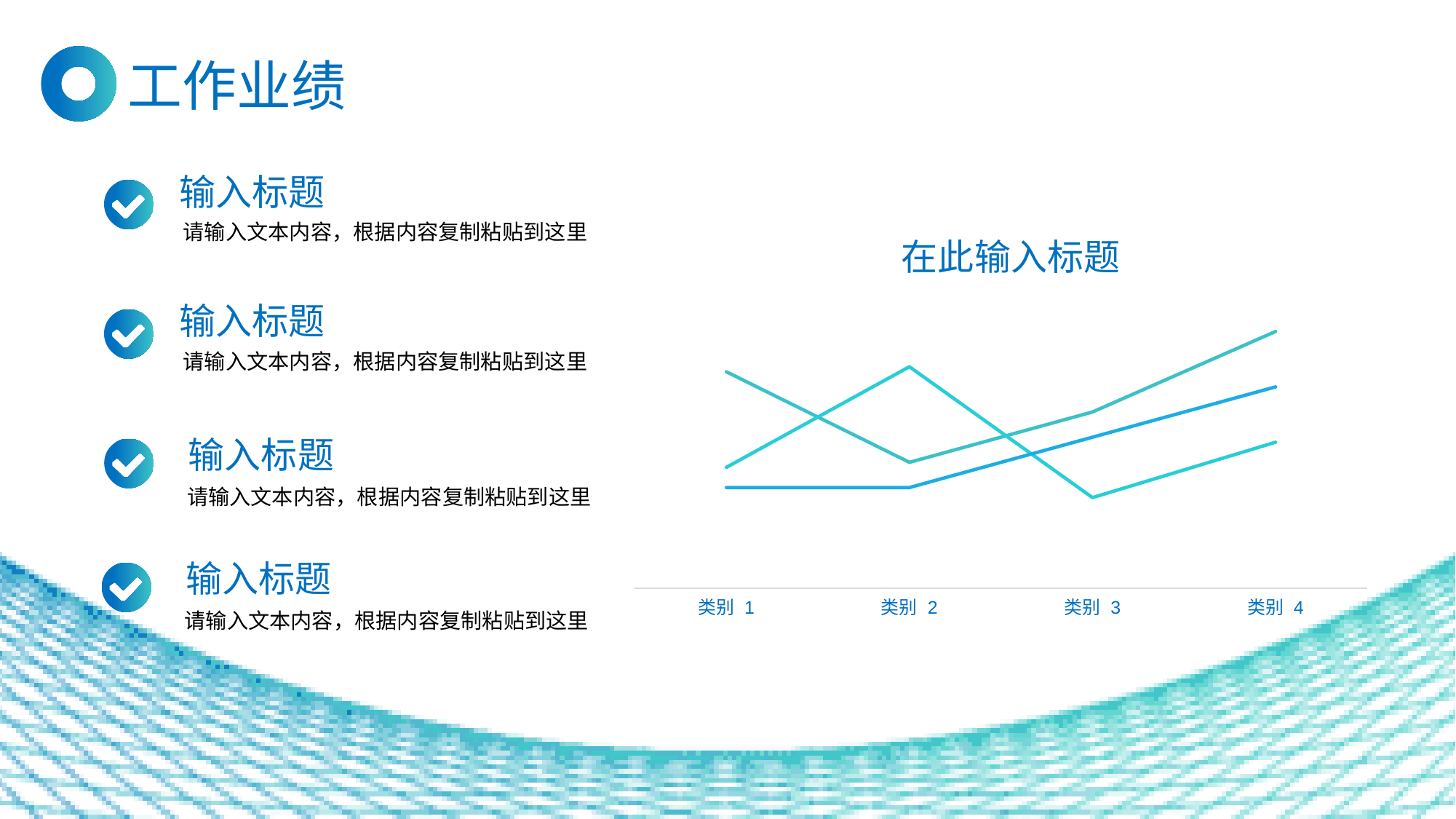

工作业绩
输入标题

请输入文本内容，根据内容复制粘贴到这里

### Chart: 在此输入标题

| Category | 系列 1 | 系列 2 | 系列 3 |
|---|---|---|---|
| 类别 1 | 4.3 | 2.4 | 2.0 |
| 类别 2 | 2.5 | 4.4 | 2.0 |
| 类别 3 | 3.5 | 1.8 | 3.0 |
| 类别 4 | 5.1 | 2.9 | 4.0 |
输入标题

请输入文本内容，根据内容复制粘贴到这里
输入标题

请输入文本内容，根据内容复制粘贴到这里
输入标题

请输入文本内容，根据内容复制粘贴到这里